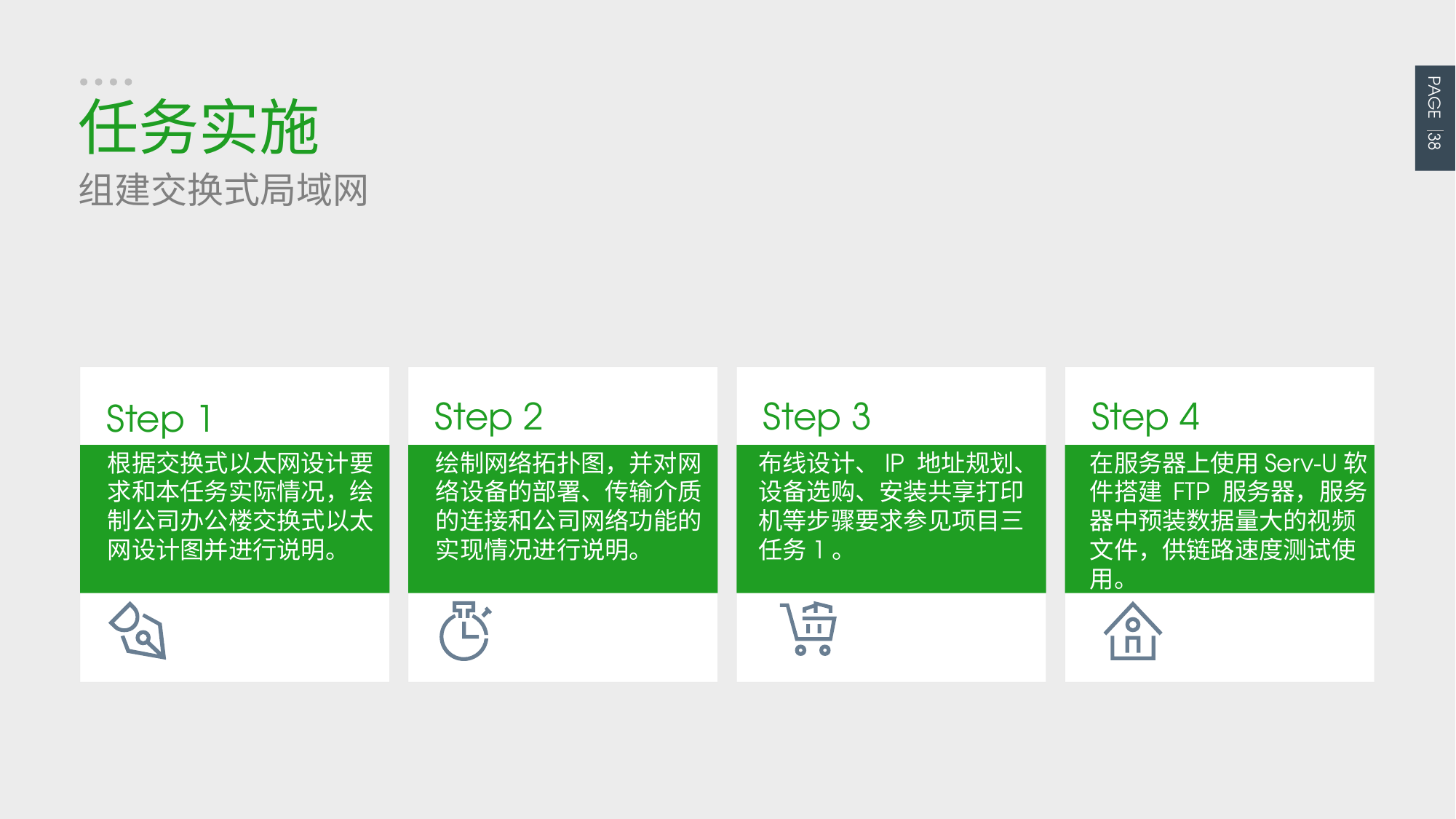

PAGE   38
任务实施
组建交换式局域网

Step 1
根据交换式以太网设计要
求和本任务实际情况，绘
制公司办公楼交换式以太
网设计图并进行说明。

Step 2
绘制网络拓扑图，并对网
络设备的部署、传输介质
的连接和公司网络功能的
实现情况进行说明。

Step 3
布线设计、IP 地址规划、
设备选购、安装共享打印
机等步骤要求参见项目三
任务1。

Step 4
在服务器上使用Serv-U软
件搭建 FTP 服务器，服务
器中预装数据量大的视频
文件，供链路速度测试使
用。